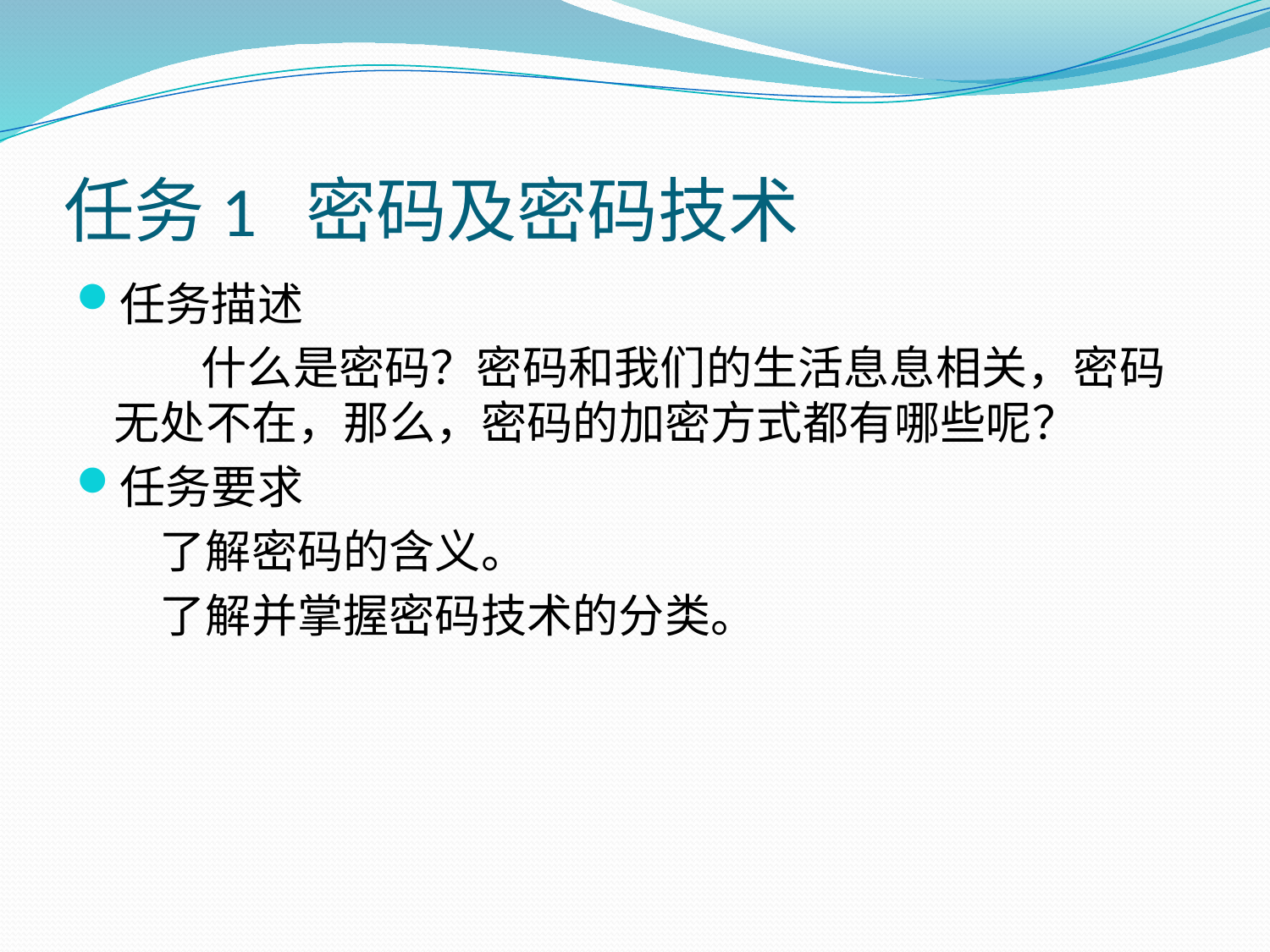

# 任务1  密码及密码技术
任务描述
           什么是密码？密码和我们的生活息息相关，密码无处不在，那么，密码的加密方式都有哪些呢？
任务要求
       了解密码的含义。
       了解并掌握密码技术的分类。